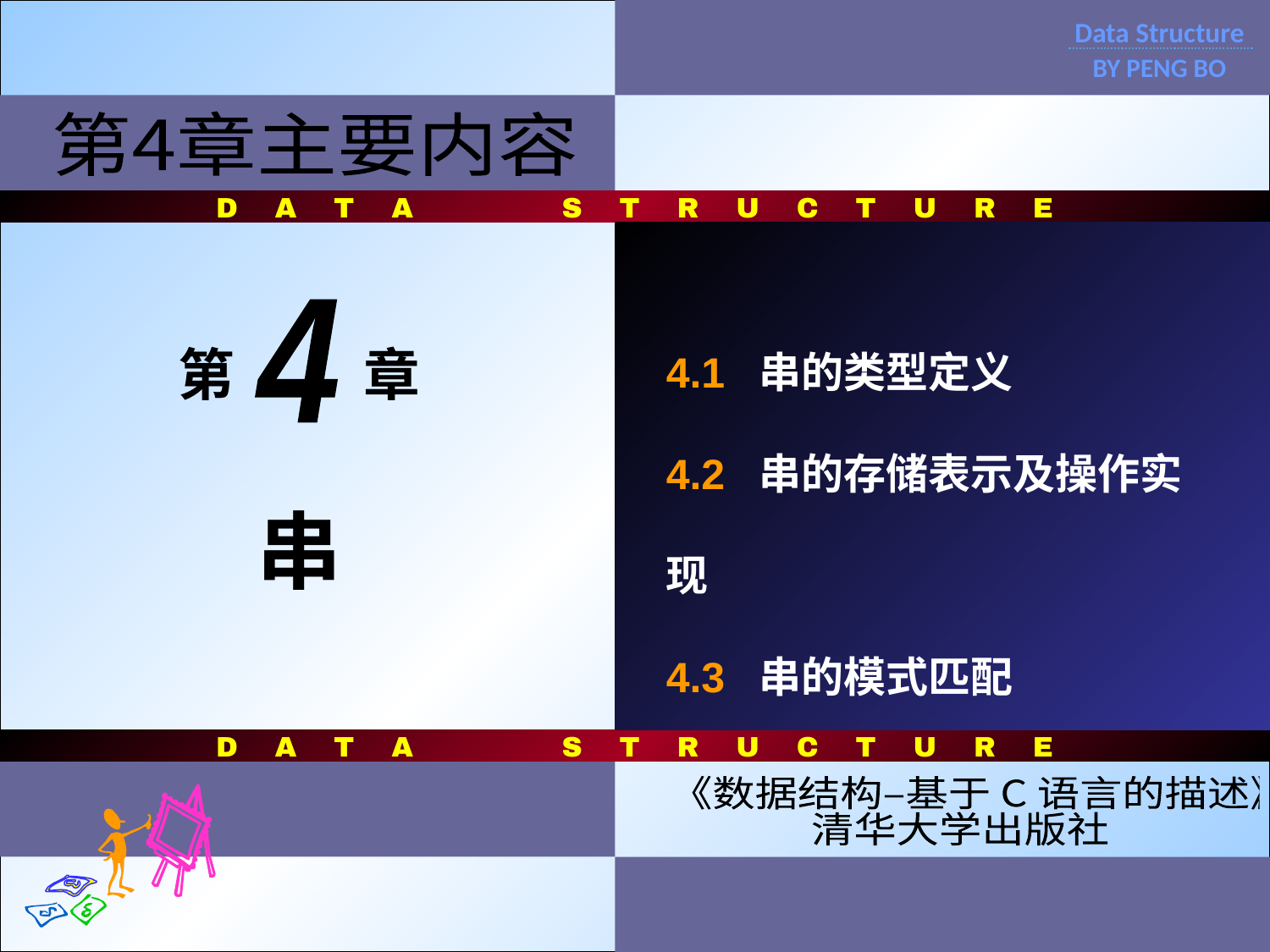

D    A    T    A                S    T    R    U    C    T    U    R    E

D    A    T    A                S    T    R    U    C    T    U    R    E

Data Structure
BY PENG BO
第4章主要内容
4.1  串的类型定义
4.2  串的存储表示及操作实现
4.3  串的模式匹配
4
第          章
串
《数据结构–基于 C 语言的描述》
清华大学出版社